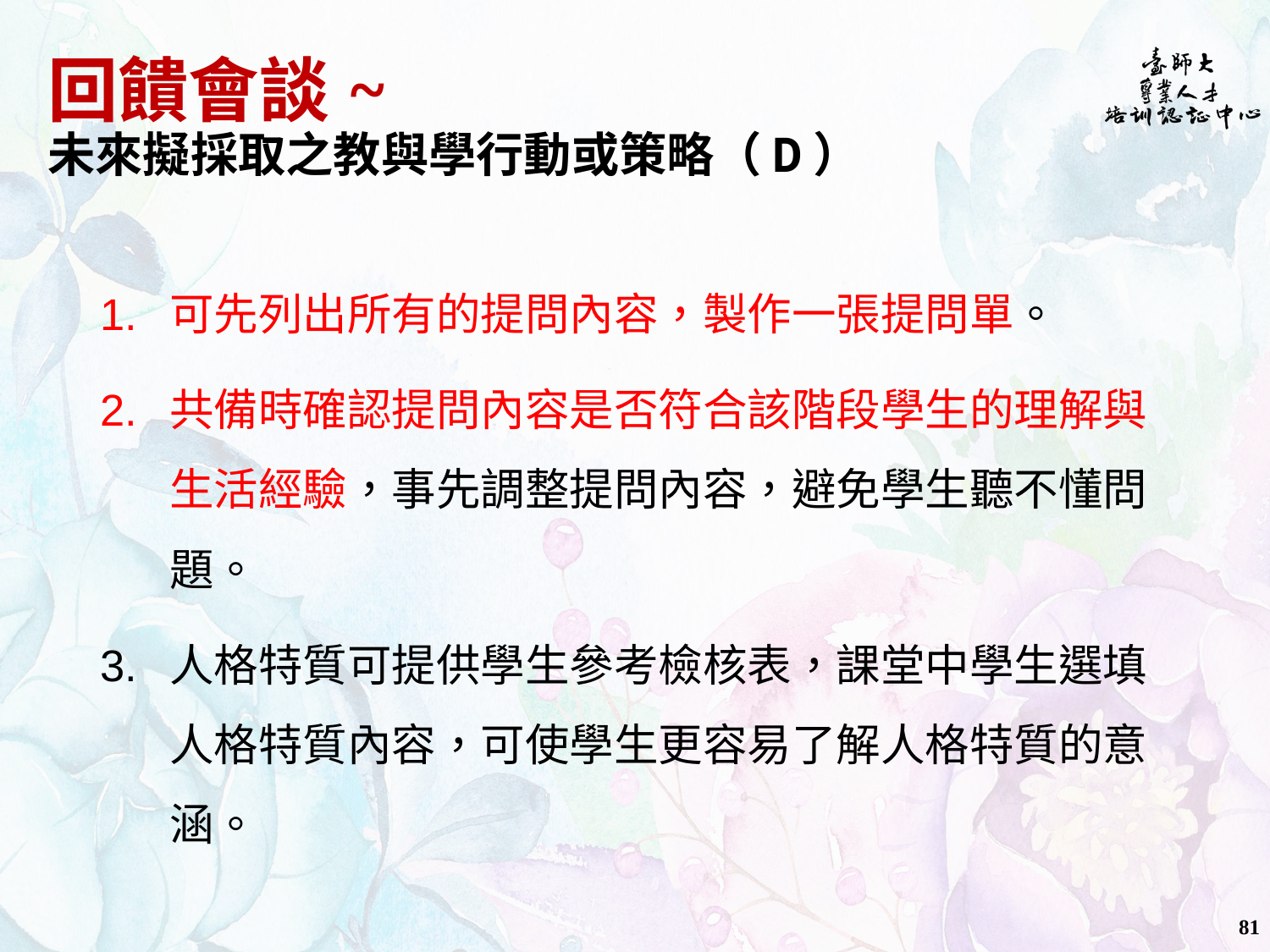

# 回饋會談~ 未來擬採取之教與學行動或策略（D）
可先列出所有的提問內容，製作一張提問單。
共備時確認提問內容是否符合該階段學生的理解與生活經驗，事先調整提問內容，避免學生聽不懂問題。
人格特質可提供學生參考檢核表，課堂中學生選填人格特質內容，可使學生更容易了解人格特質的意涵。
81